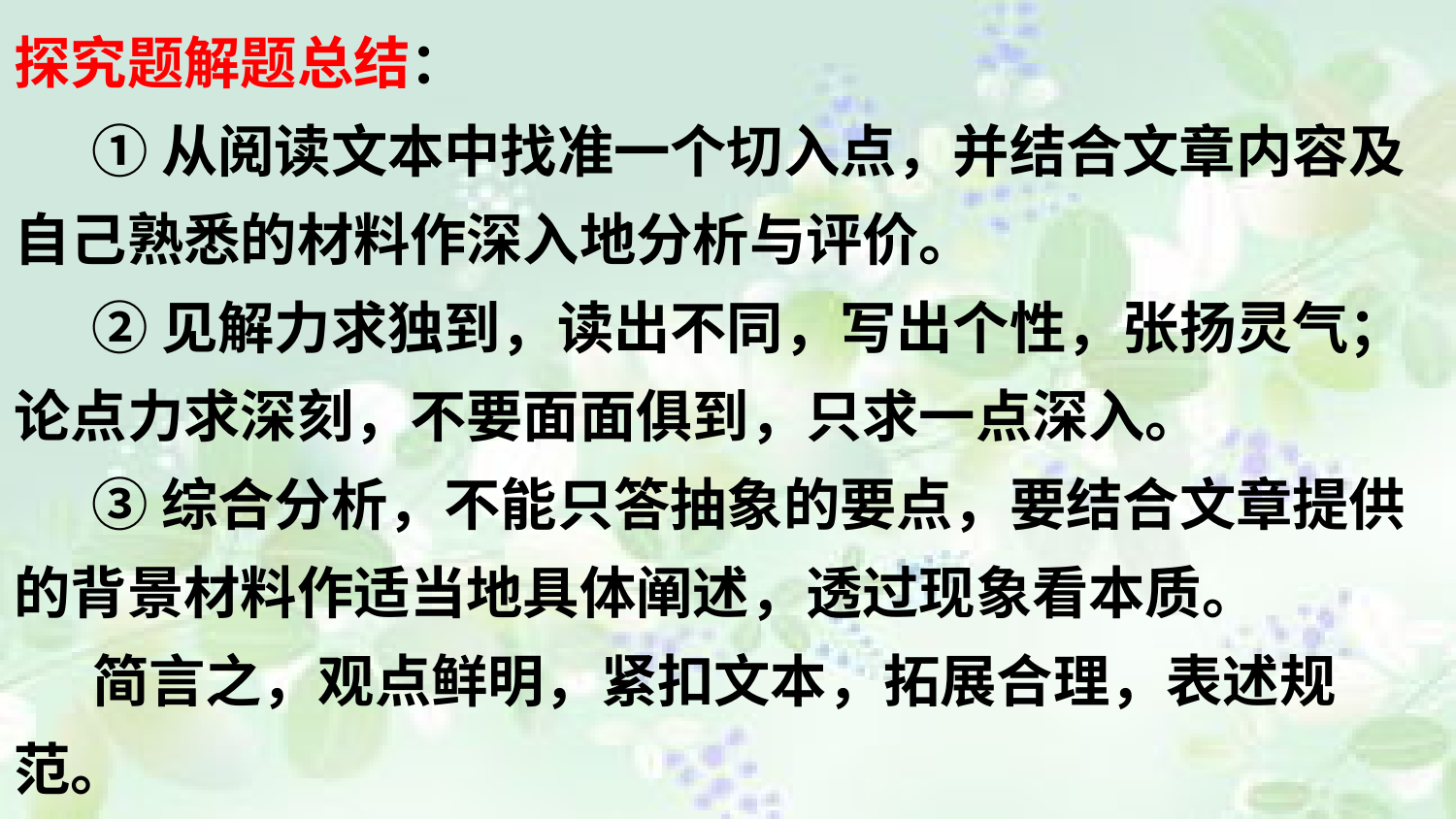

探究题解题总结：
      ①从阅读文本中找准一个切入点，并结合文章内容及自己熟悉的材料作深入地分析与评价。
      ②见解力求独到，读出不同，写出个性，张扬灵气；论点力求深刻，不要面面俱到，只求一点深入。
      ③综合分析，不能只答抽象的要点，要结合文章提供的背景材料作适当地具体阐述，透过现象看本质。
     简言之，观点鲜明，紧扣文本，拓展合理，表述规范。
      答题模式：观点+理由（来自文本）